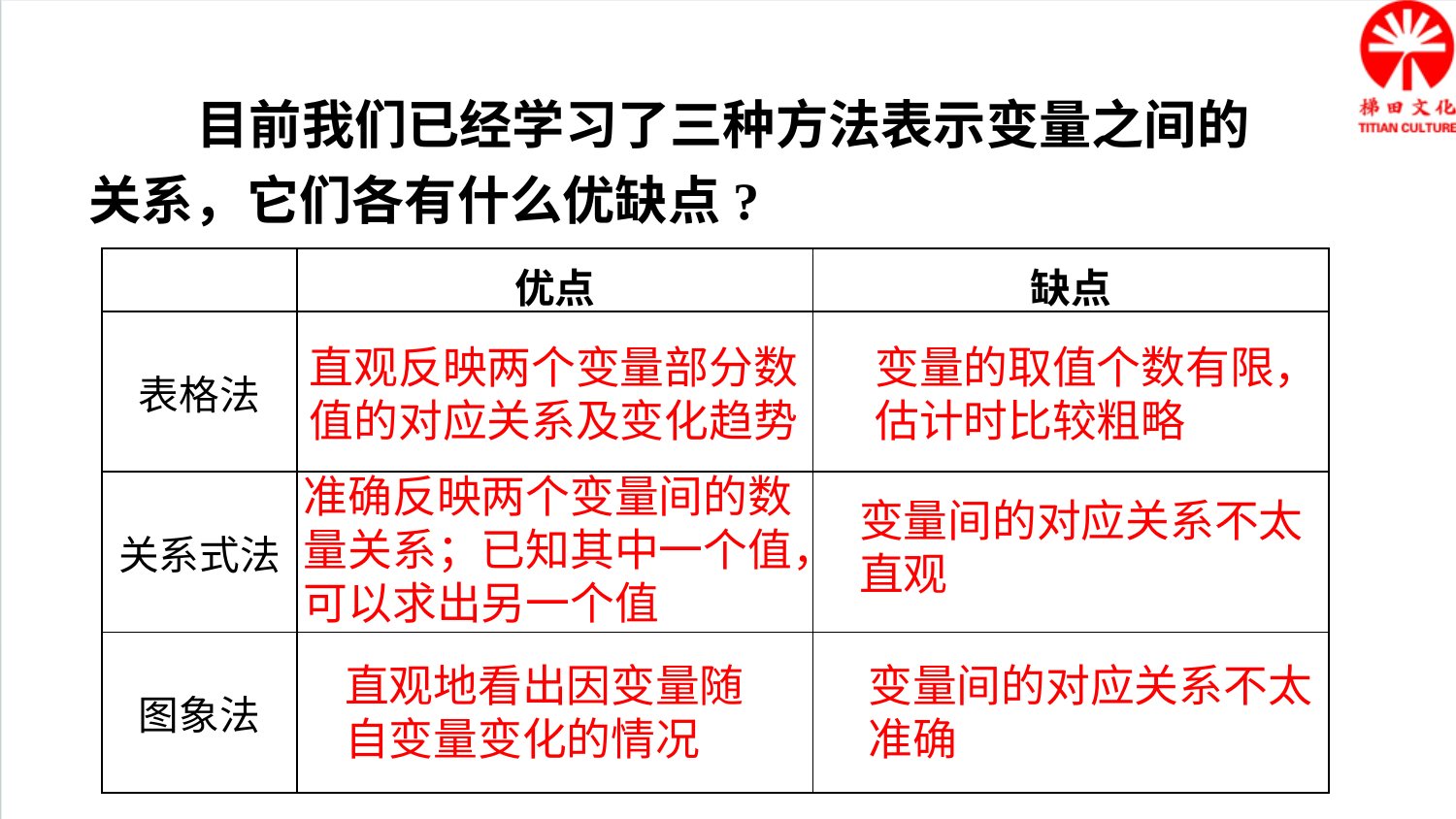

目前我们已经学习了三种方法表示变量之间的关系，它们各有什么优缺点?
|  | 优点 | 缺点 |
| --- | --- | --- |
| 表格法 |  |  |
| 关系式法 |  |  |
| 图象法 |  |  |
直观反映两个变量部分数值的对应关系及变化趋势
变量的取值个数有限，估计时比较粗略
准确反映两个变量间的数
量关系；已知其中一个值，可以求出另一个值
变量间的对应关系不太直观
直观地看出因变量随自变量变化的情况
变量间的对应关系不太准确